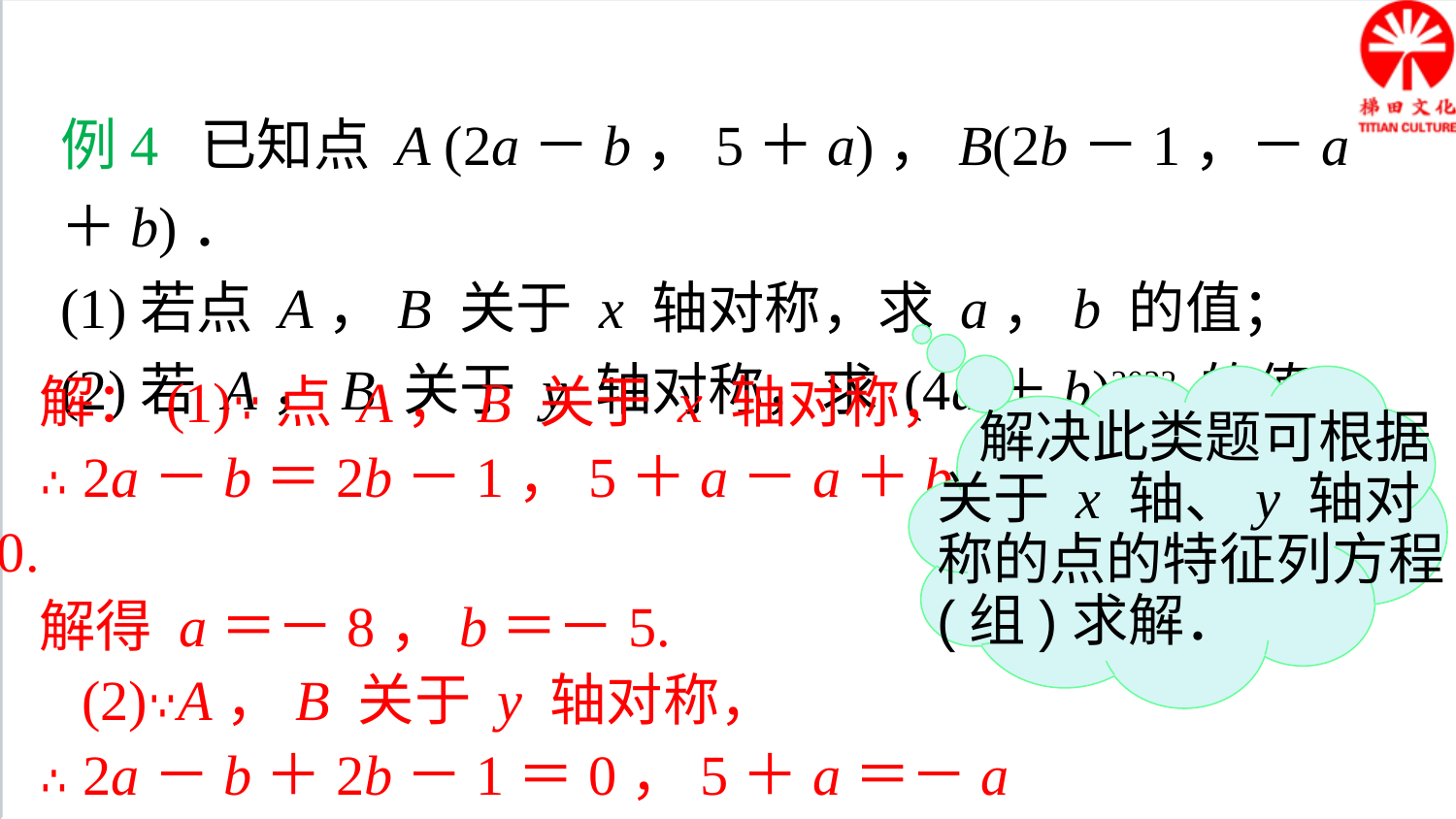

典例精析
例4  已知点 A (2a－b，5＋a)，B(2b－1，－a＋b)．
(1)若点 A，B 关于 x 轴对称，求 a，b 的值；
(2)若 A，B 关于 y 轴对称，求 (4a＋b)2022 的值．
解：(1)∵点 A，B 关于 x 轴对称，
∴ 2a－b＝2b－1，5＋a－a＋b＝0.
解得 a＝－8，b＝－5.
   (2)∵A，B 关于 y 轴对称，
∴ 2a－b＋2b－1＝0，5＋a＝－a＋b.
解得 a＝－1，b＝3.∴ (4a＋b)2022 ＝ 1.

解决此类题可根据关于 x 轴、y 轴对称的点的特征列方程(组)求解．